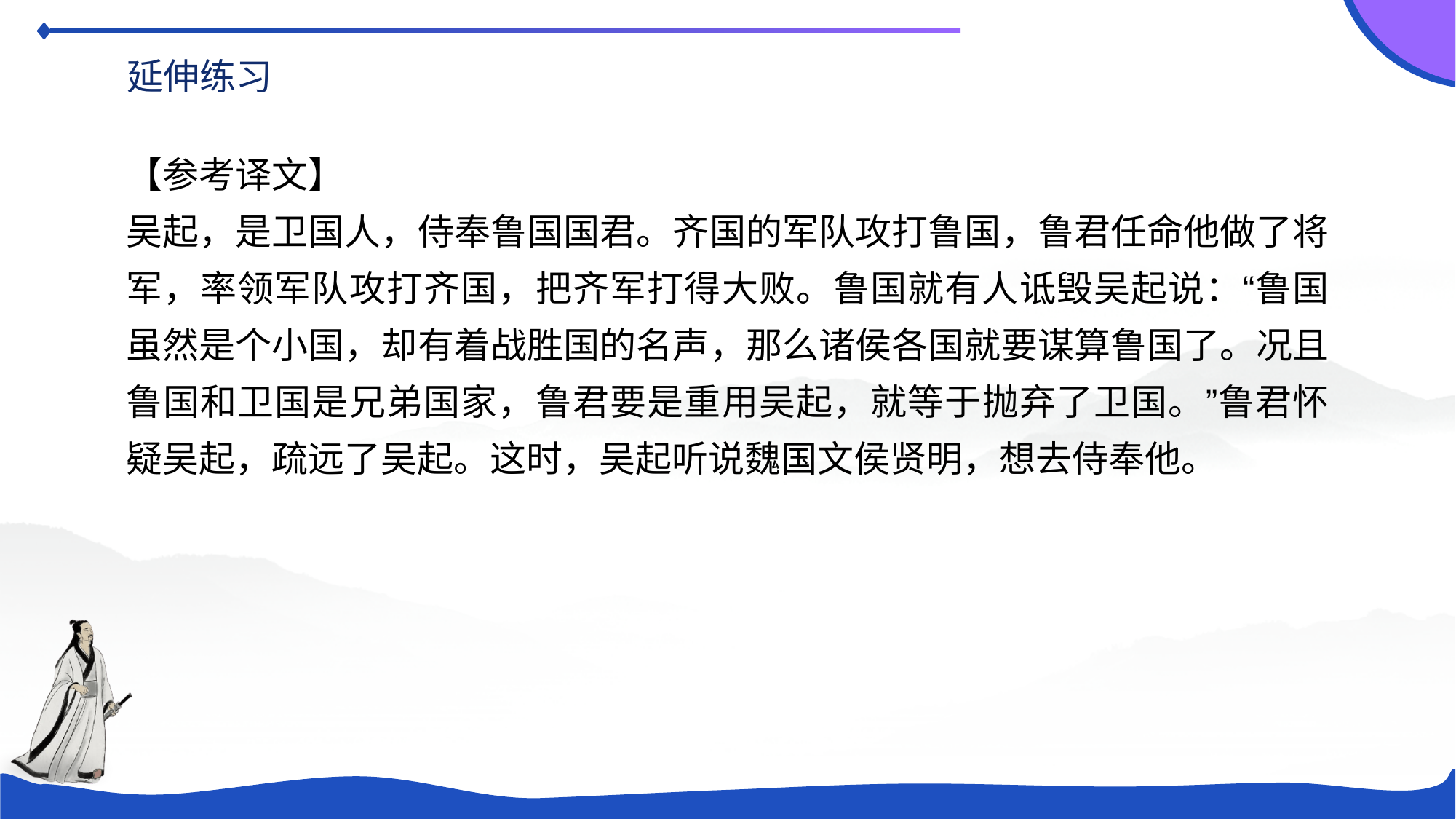

延伸练习
【参考译文】
吴起，是卫国人，侍奉鲁国国君。齐国的军队攻打鲁国，鲁君任命他做了将军，率领军队攻打齐国，把齐军打得大败。鲁国就有人诋毁吴起说：“鲁国虽然是个小国，却有着战胜国的名声，那么诸侯各国就要谋算鲁国了。况且鲁国和卫国是兄弟国家，鲁君要是重用吴起，就等于抛弃了卫国。”鲁君怀疑吴起，疏远了吴起。这时，吴起听说魏国文侯贤明，想去侍奉他。